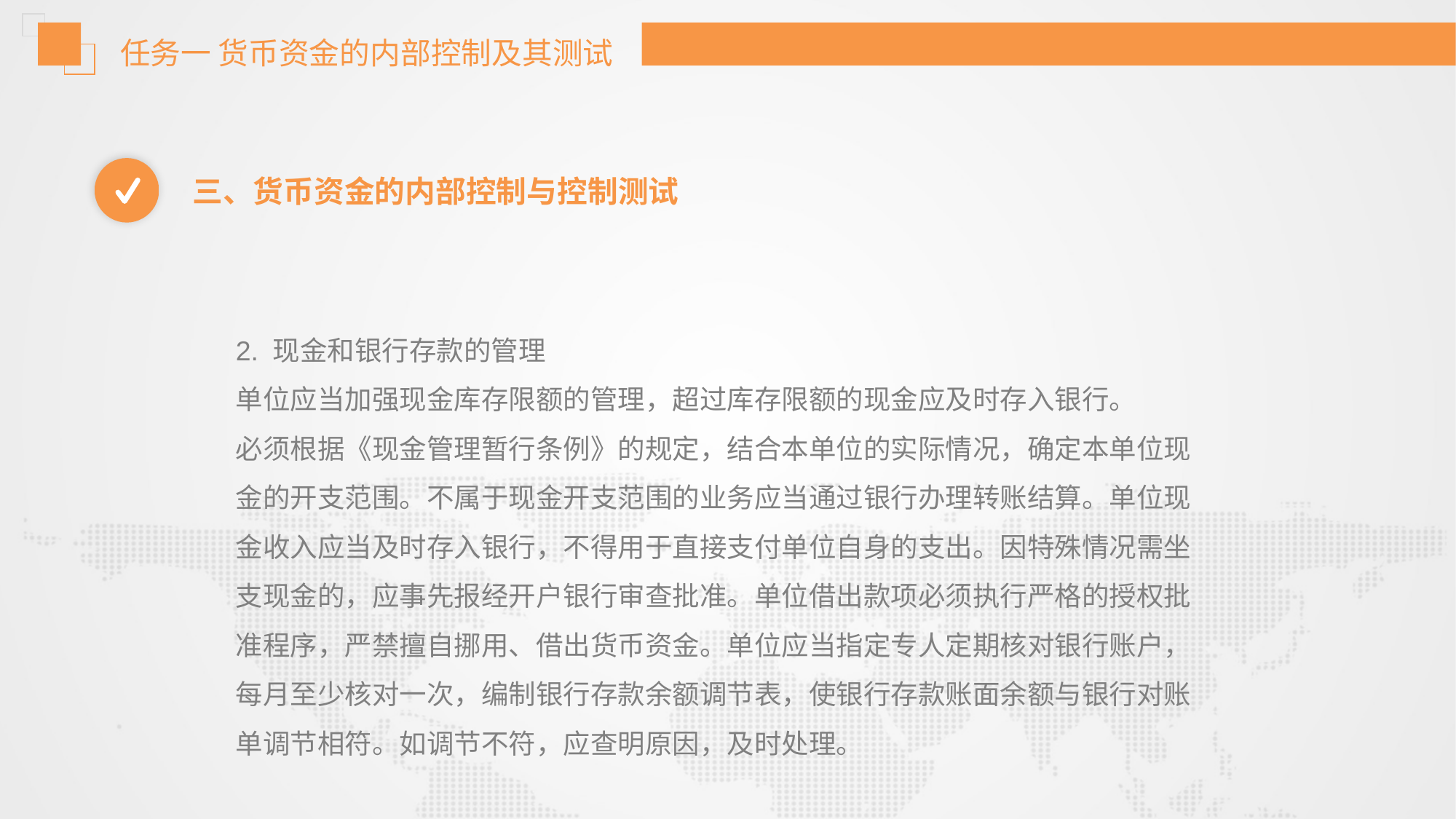

任务一 货币资金的内部控制及其测试

三、货币资金的内部控制与控制测试
2. 现金和银行存款的管理
单位应当加强现金库存限额的管理，超过库存限额的现金应及时存入银行。
必须根据《现金管理暂行条例》的规定，结合本单位的实际情况，确定本单位现
金的开支范围。不属于现金开支范围的业务应当通过银行办理转账结算。单位现
金收入应当及时存入银行，不得用于直接支付单位自身的支出。因特殊情况需坐
支现金的，应事先报经开户银行审查批准。单位借出款项必须执行严格的授权批
准程序，严禁擅自挪用、借出货币资金。单位应当指定专人定期核对银行账户，
每月至少核对一次，编制银行存款余额调节表，使银行存款账面余额与银行对账
单调节相符。如调节不符，应查明原因，及时处理。